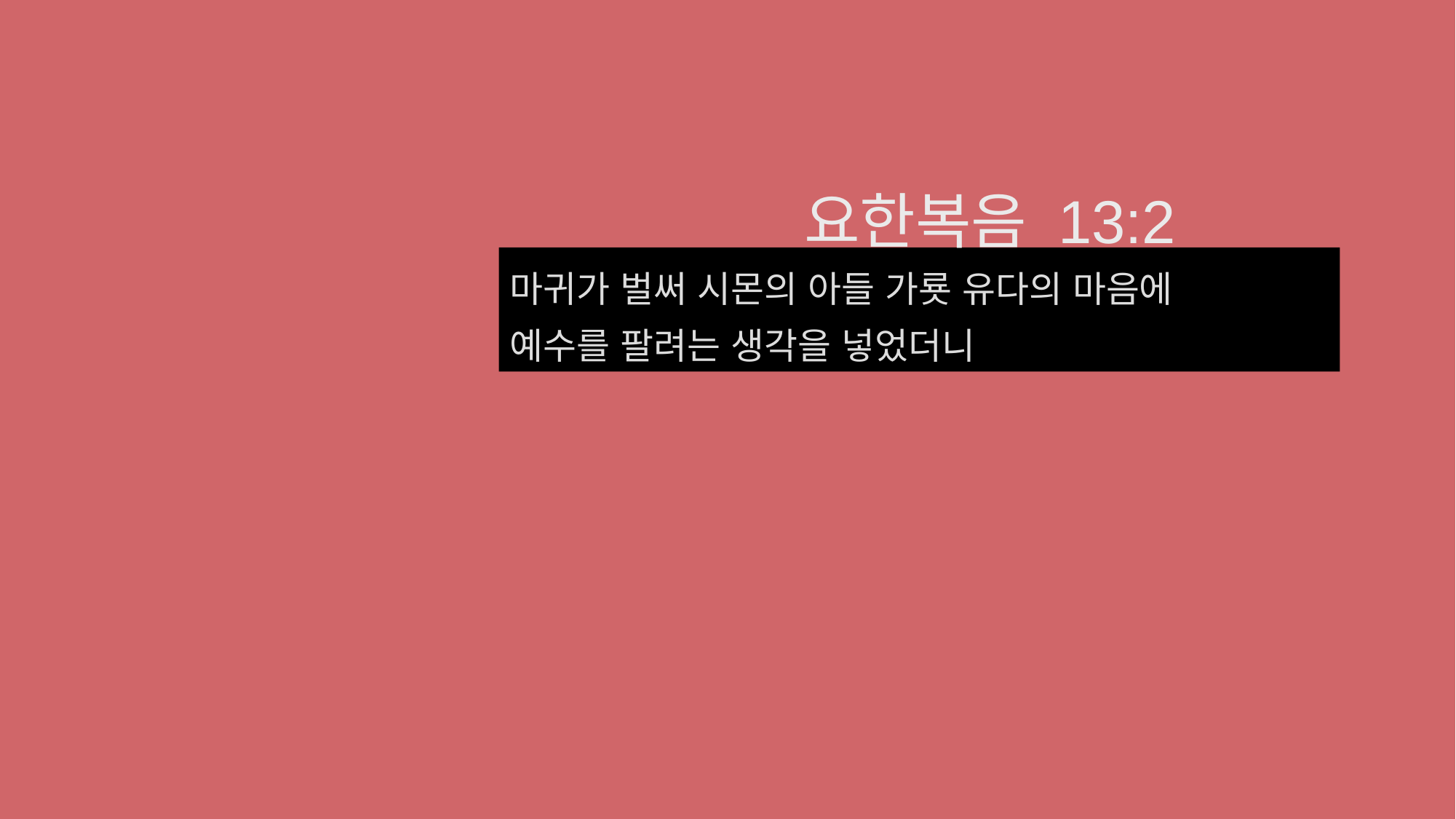

요한복음 13:2
마귀가 벌써 시몬의 아들 가룟 유다의 마음에
예수를 팔려는 생각을 넣었더니